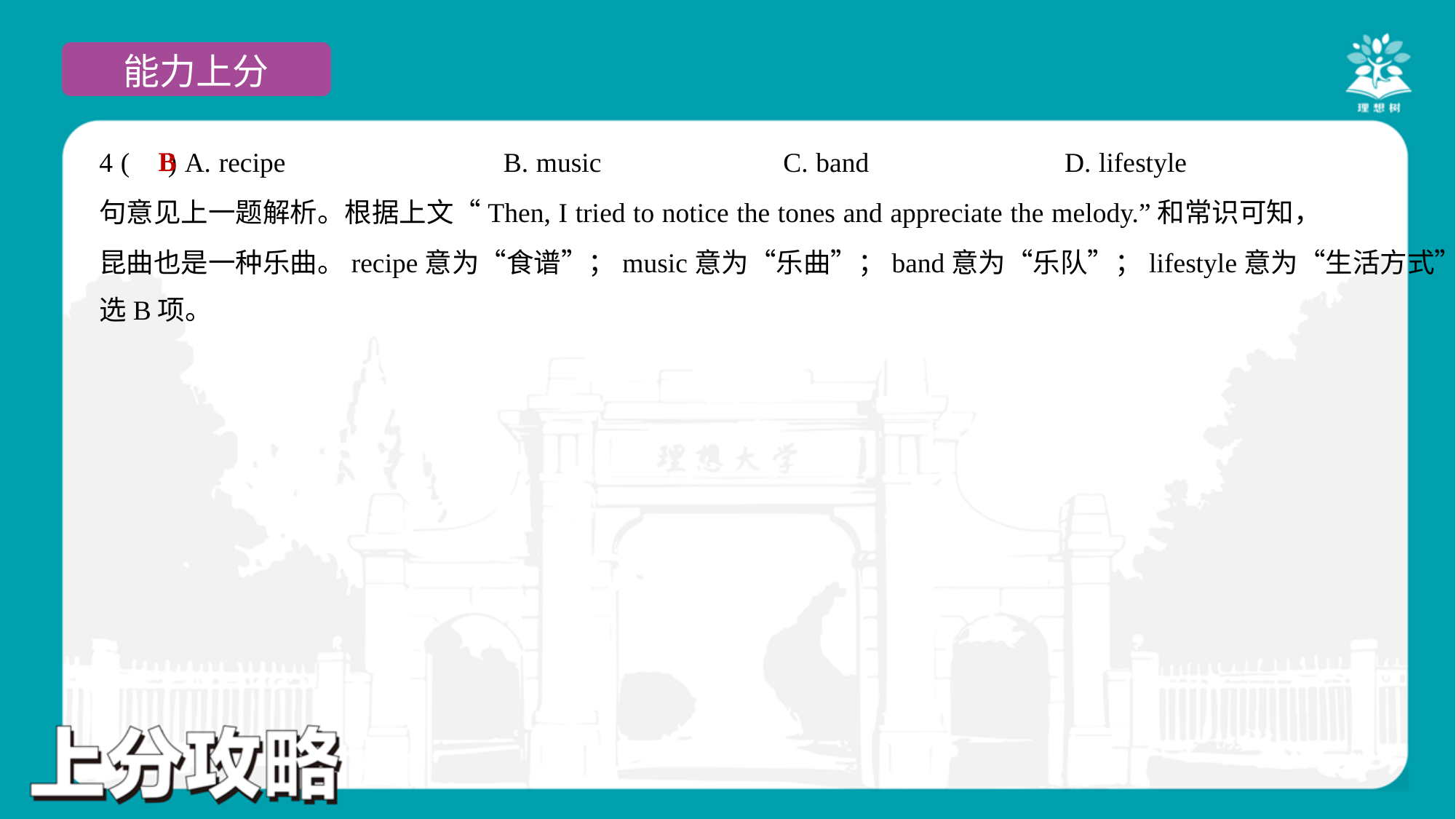

B
4 (     ) A. recipe	B. music	C. band	D. lifestyle
句意见上一题解析。根据上文“Then, I tried to notice the tones and appreciate the melody.”和常识可知，
昆曲也是一种乐曲。recipe意为“食谱”；music意为“乐曲”；band意为“乐队”；lifestyle意为“生活方式”。故
选B项。